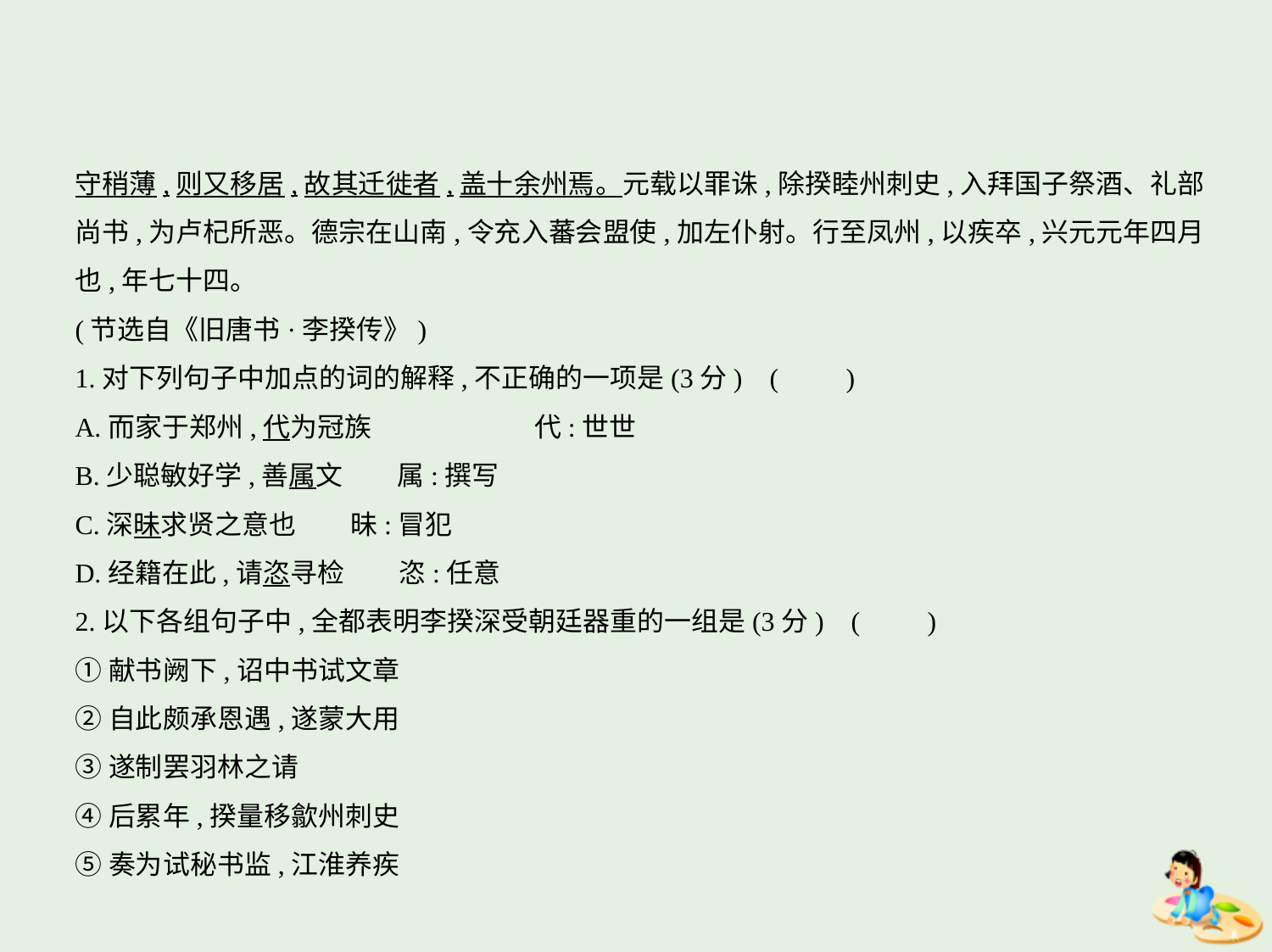

守稍薄,则又移居,故其迁徙者,盖十余州焉。元载以罪诛,除揆睦州刺史,入拜国子祭酒、礼部
尚书,为卢杞所恶。德宗在山南,令充入蕃会盟使,加左仆射。行至凤州,以疾卒,兴元元年四月
也,年七十四。
(节选自《旧唐书·李揆传》)
1.对下列句子中加点的词的解释,不正确的一项是(3分) (　　)
A.而家于郑州,代为冠族　　　　　　代:世世
B.少聪敏好学,善属文　　属:撰写
C.深昧求贤之意也　　昧:冒犯
D.经籍在此,请恣寻检　　恣:任意
2.以下各组句子中,全都表明李揆深受朝廷器重的一组是(3分) (　　)
①献书阙下,诏中书试文章
②自此颇承恩遇,遂蒙大用
③遂制罢羽林之请
④后累年,揆量移歙州刺史
⑤奏为试秘书监,江淮养疾